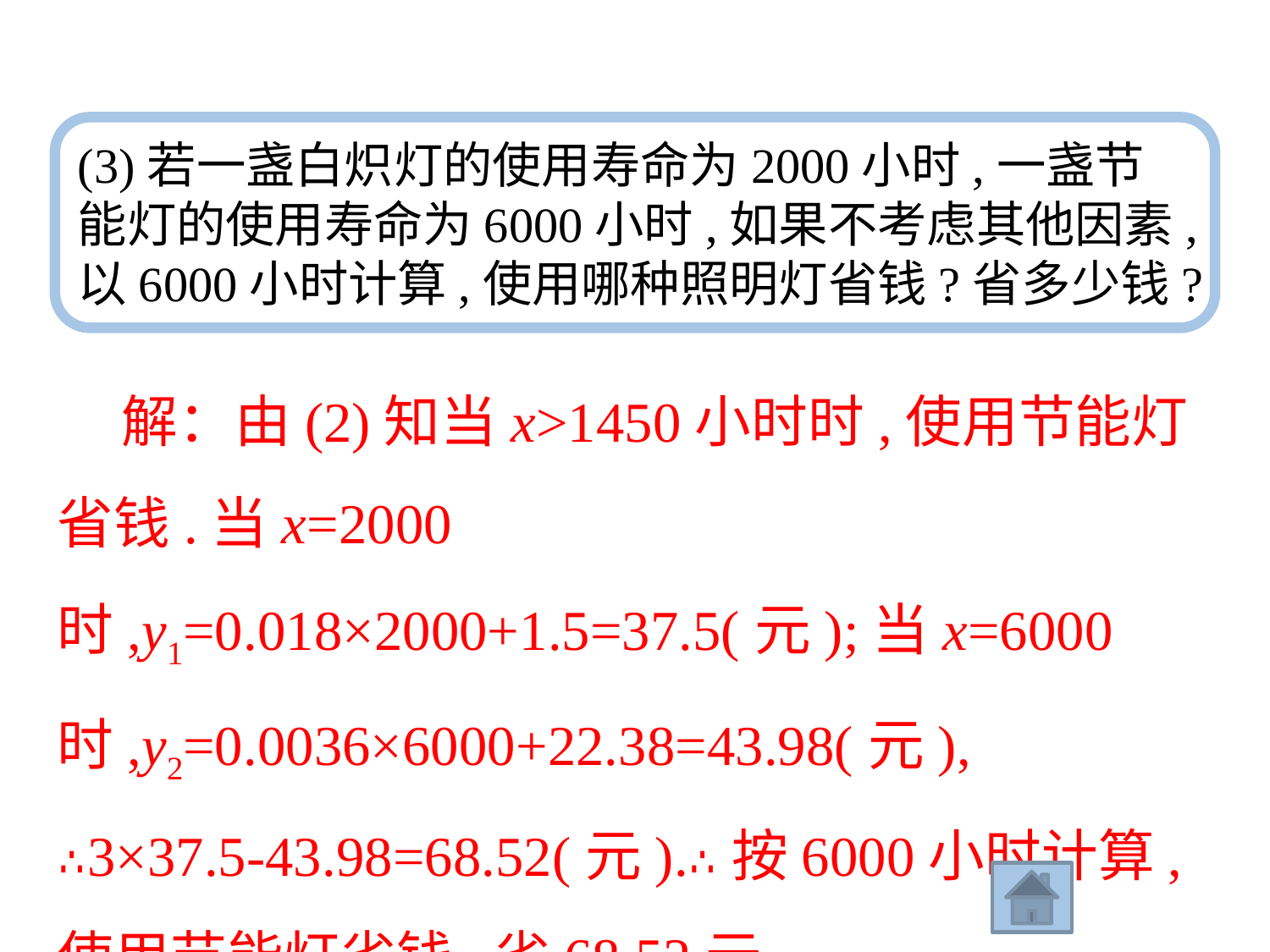

(3)若一盏白炽灯的使用寿命为2000小时,一盏节能灯的使用寿命为6000小时,如果不考虑其他因素,以6000小时计算,使用哪种照明灯省钱?省多少钱?
    解：由(2)知当x>1450小时时,使用节能灯省钱.当x=2000时,y1=0.018×2000+1.5=37.5(元);当x=6000时,y2=0.0036×6000+22.38=43.98(元),
∴3×37.5-43.98=68.52(元).∴按6000小时计算,使用节能灯省钱,省68.52元.